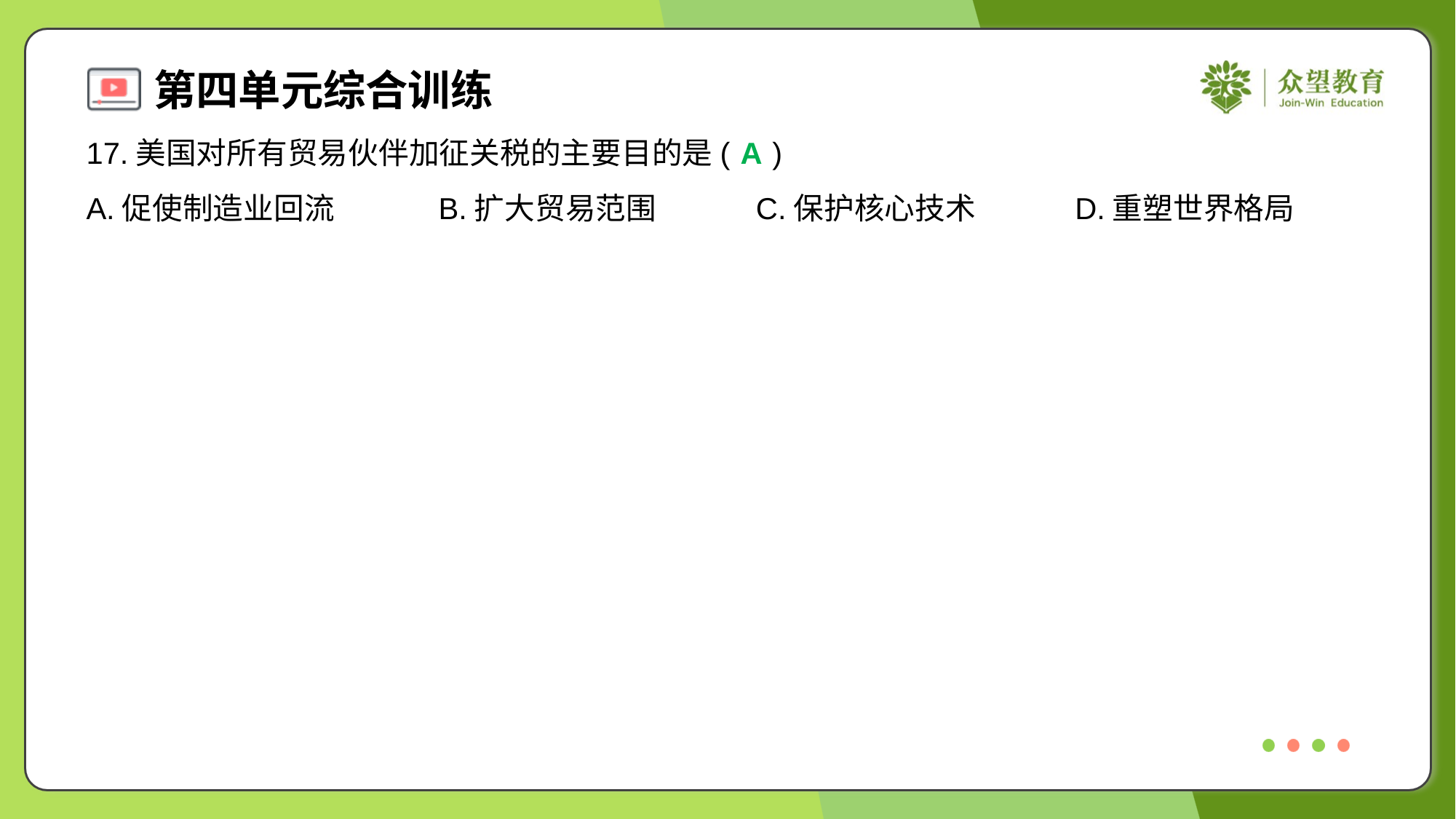

17.美国对所有贸易伙伴加征关税的主要目的是(     )
A
A.促使制造业回流	B.扩大贸易范围	C.保护核心技术	D.重塑世界格局